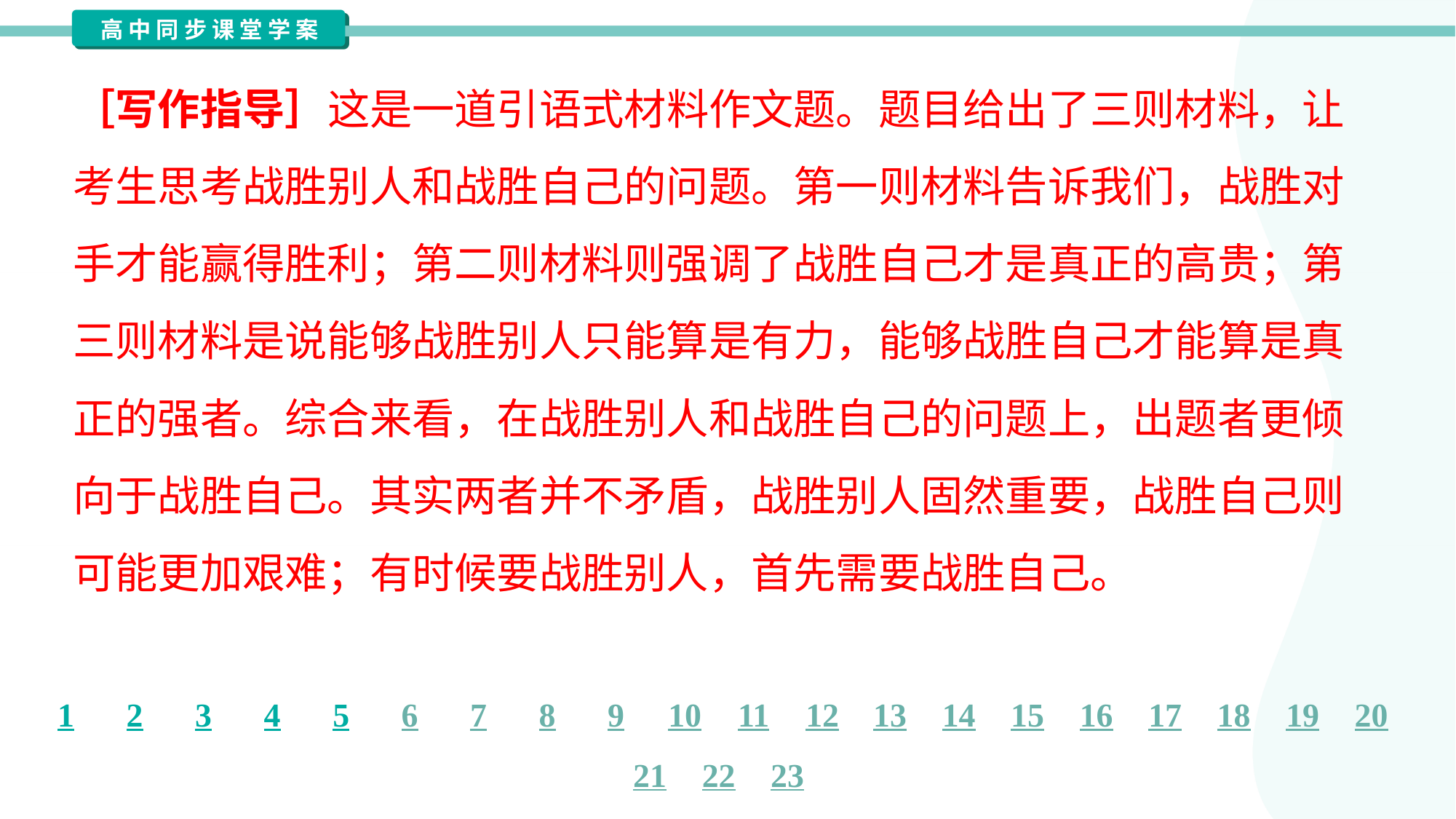

［写作指导］这是一道引语式材料作文题。题目给出了三则材料，让
考生思考战胜别人和战胜自己的问题。第一则材料告诉我们，战胜对
手才能赢得胜利；第二则材料则强调了战胜自己才是真正的高贵；第
三则材料是说能够战胜别人只能算是有力，能够战胜自己才能算是真
正的强者。综合来看，在战胜别人和战胜自己的问题上，出题者更倾
向于战胜自己。其实两者并不矛盾，战胜别人固然重要，战胜自己则
可能更加艰难；有时候要战胜别人，首先需要战胜自己。